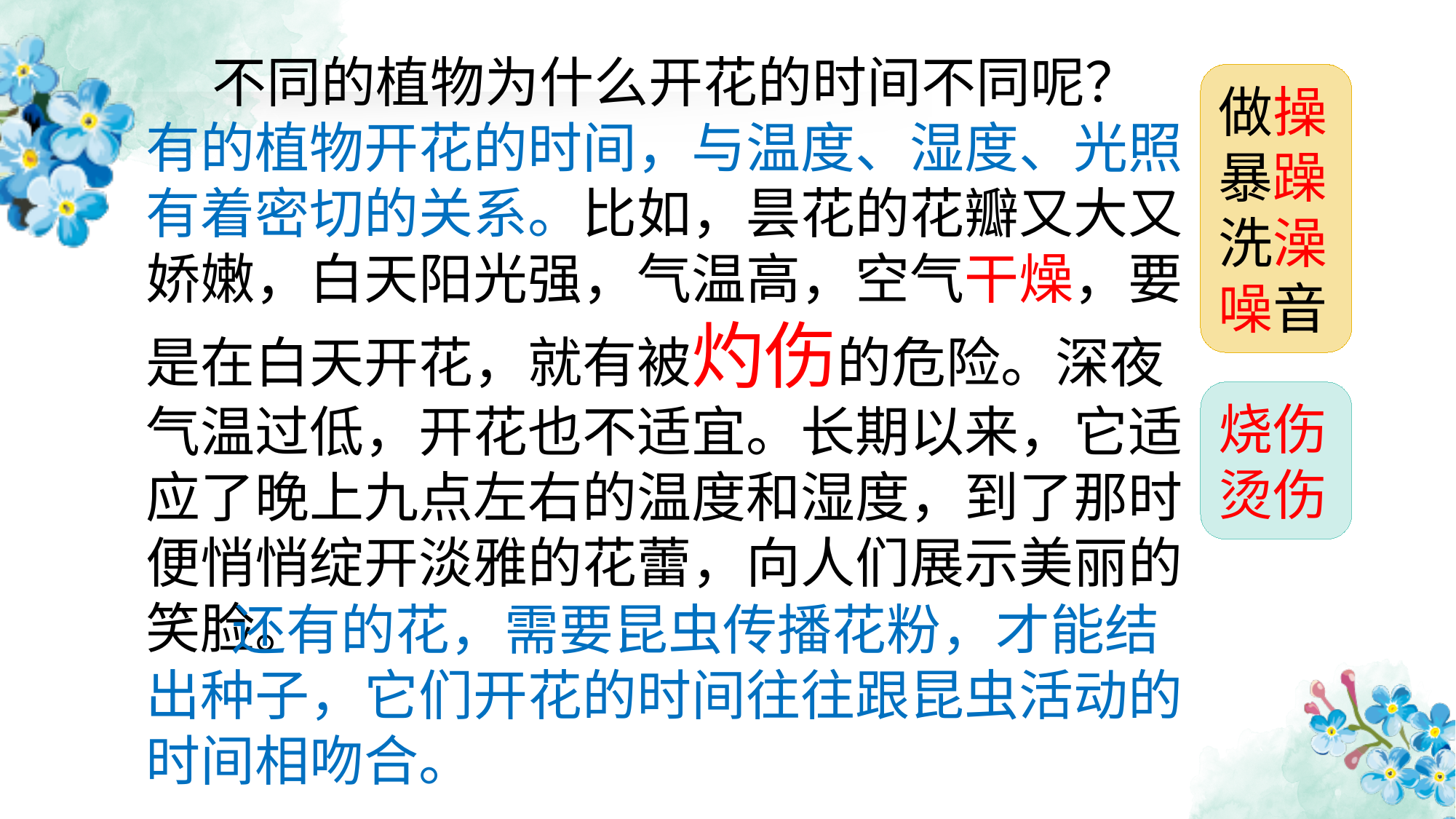

不同的植物为什么开花的时间不同呢？有的植物开花的时间，与温度、湿度、光照有着密切的关系。比如，昙花的花瓣又大又娇嫩，白天阳光强，气温高，空气干燥，要是在白天开花，就有被灼伤的危险。深夜气温过低，开花也不适宜。长期以来，它适应了晚上九点左右的温度和湿度，到了那时便悄悄绽开淡雅的花蕾，向人们展示美丽的笑脸。
做操暴躁洗澡
噪音
烧伤
烫伤
      还有的花，需要昆虫传播花粉，才能结出种子，它们开花的时间往往跟昆虫活动的时间相吻合。